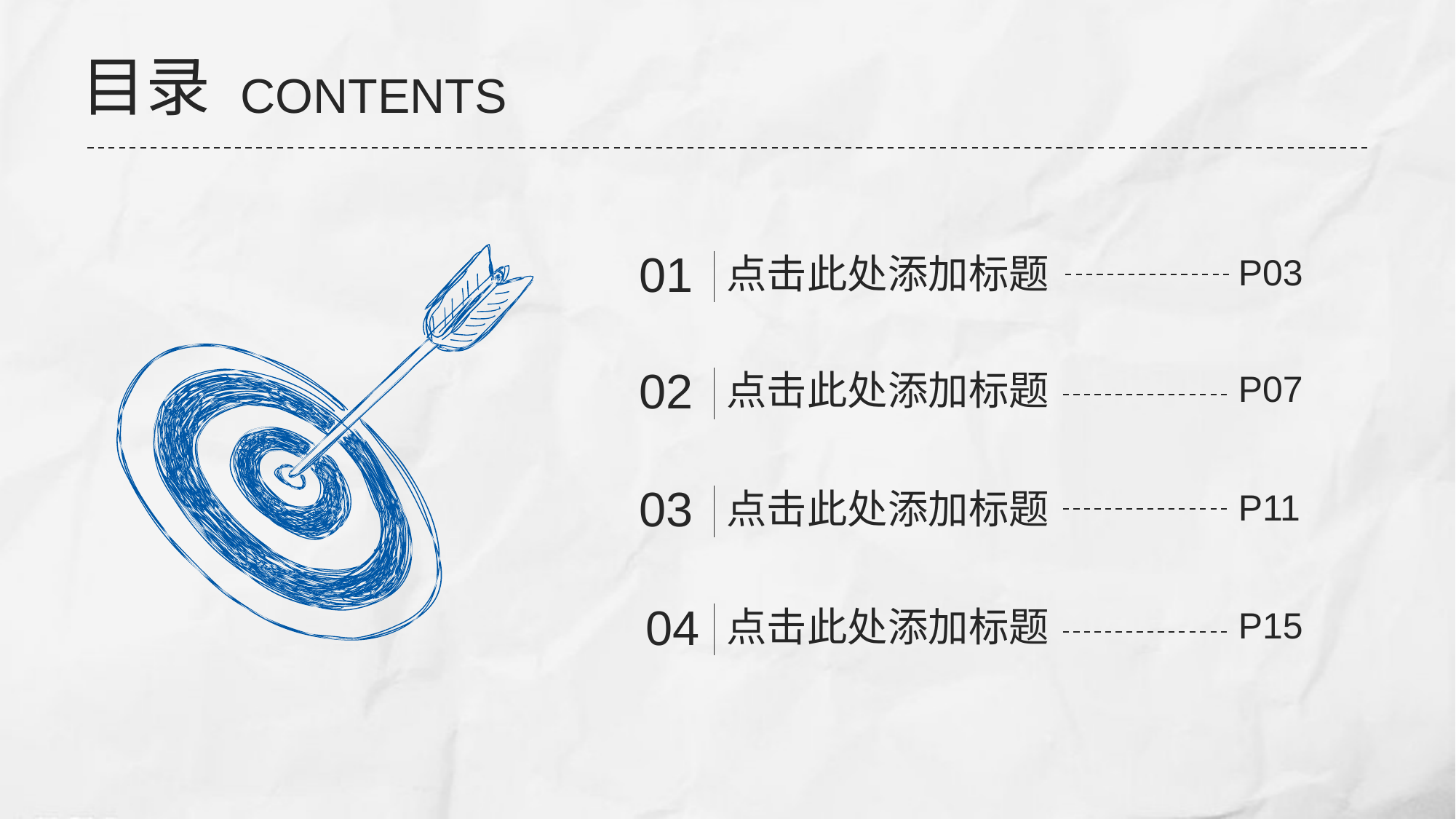

目录
CONTENTS
01
点击此处添加标题

P03
02
点击此处添加标题
P07
03
点击此处添加标题
P11
04
点击此处添加标题
P15